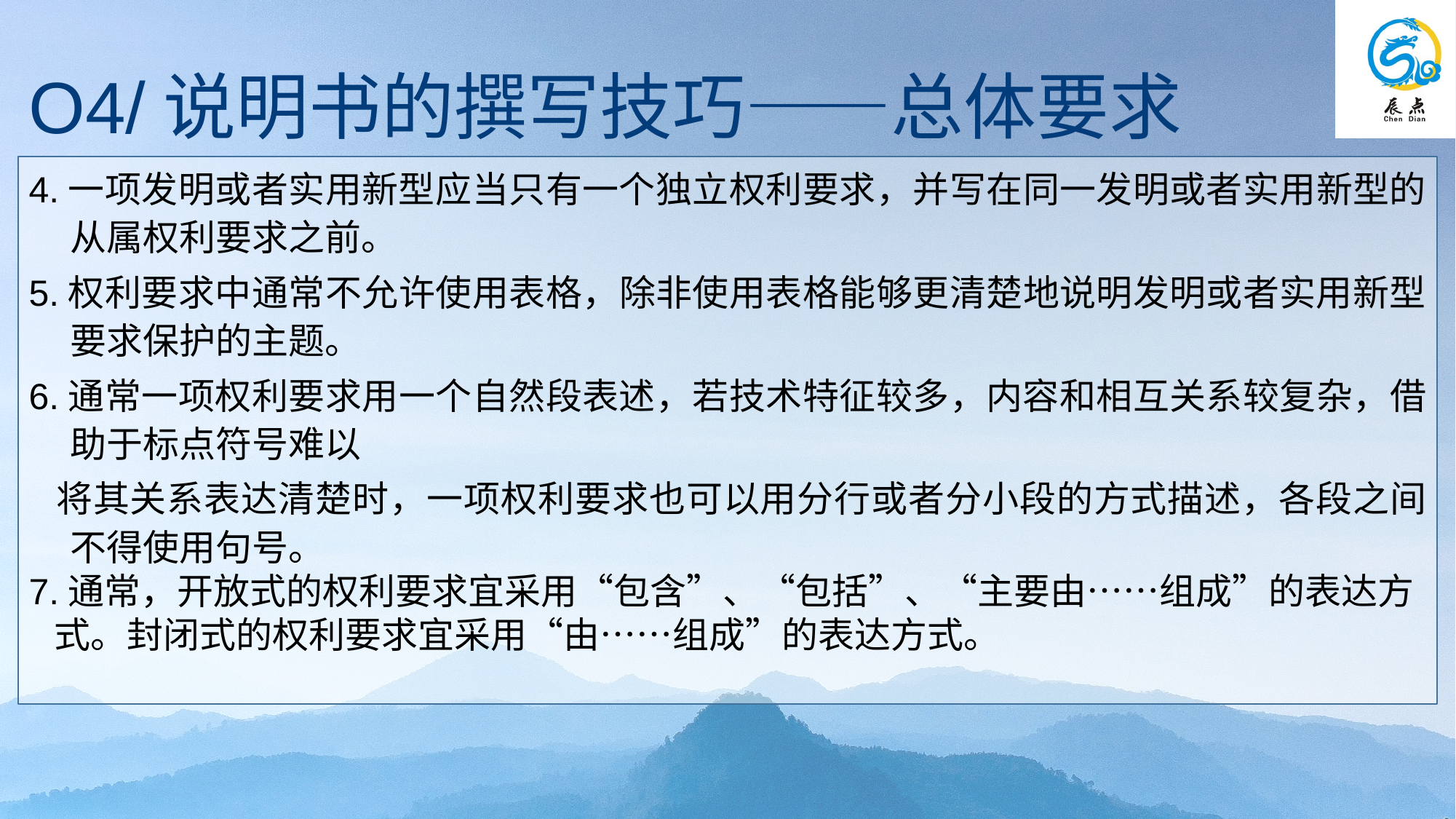

O4/说明书的撰写技巧——总体要求

4.一项发明或者实用新型应当只有一个独立权利要求，并写在同一发明或者实用新型的从属权利要求之前。
5.权利要求中通常不允许使用表格，除非使用表格能够更清楚地说明发明或者实用新型要求保护的主题。
6.通常一项权利要求用一个自然段表述，若技术特征较多，内容和相互关系较复杂，借助于标点符号难以
  将其关系表达清楚时，一项权利要求也可以用分行或者分小段的方式描述，各段之间不得使用句号。
7.通常，开放式的权利要求宜采用“包含”、“包括”、“主要由……组成”的表达方
  式。封闭式的权利要求宜采用“由……组成”的表达方式。

20